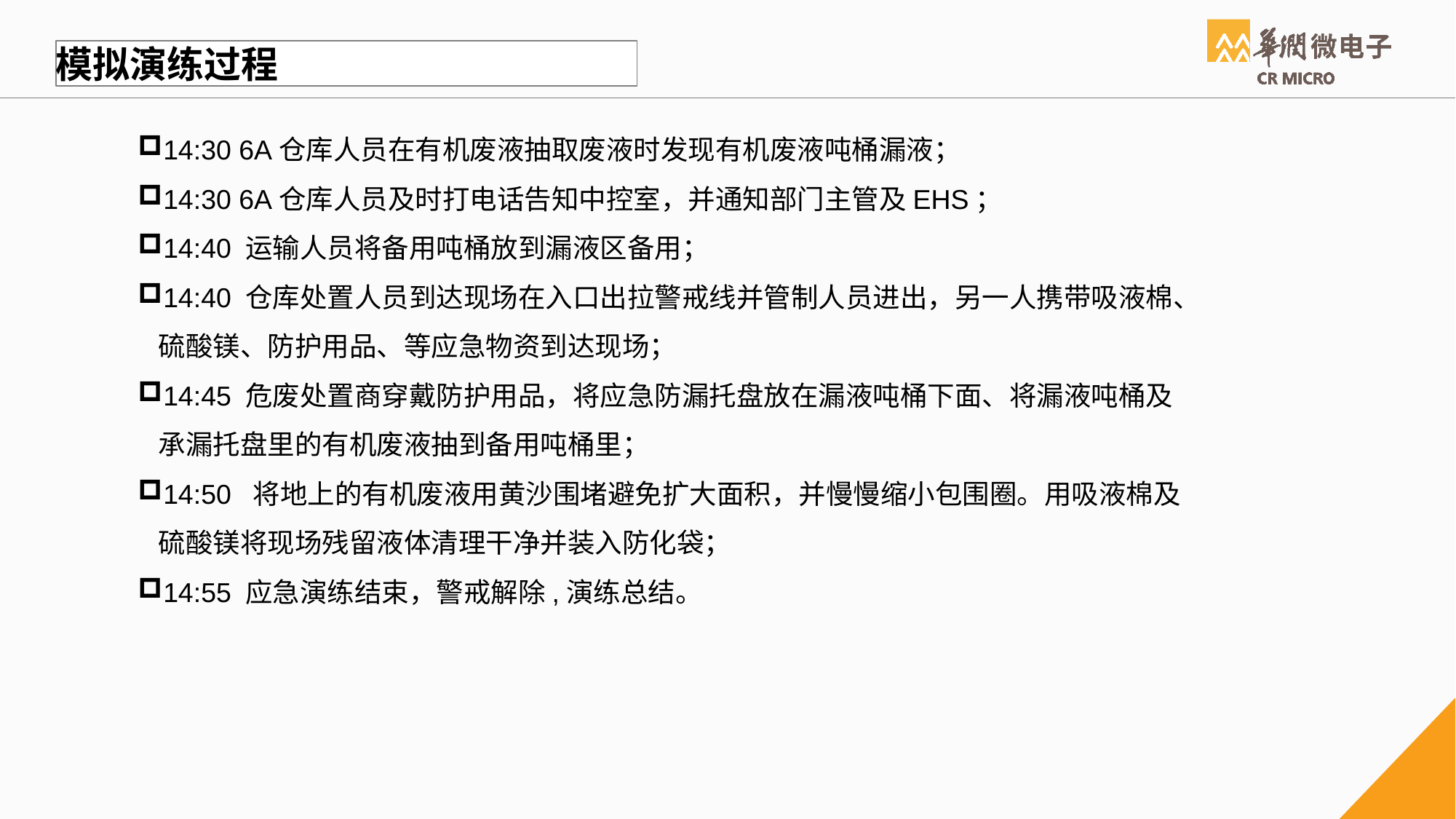

模拟演练过程
14:30 6A仓库人员在有机废液抽取废液时发现有机废液吨桶漏液；
14:30 6A仓库人员及时打电话告知中控室，并通知部门主管及EHS；
14:40 运输人员将备用吨桶放到漏液区备用；
14:40 仓库处置人员到达现场在入口出拉警戒线并管制人员进出，另一人携带吸液棉、硫酸镁、防护用品、等应急物资到达现场；
14:45 危废处置商穿戴防护用品，将应急防漏托盘放在漏液吨桶下面、将漏液吨桶及承漏托盘里的有机废液抽到备用吨桶里；
14:50  将地上的有机废液用黄沙围堵避免扩大面积，并慢慢缩小包围圈。用吸液棉及硫酸镁将现场残留液体清理干净并装入防化袋；
14:55 应急演练结束，警戒解除,演练总结。

4